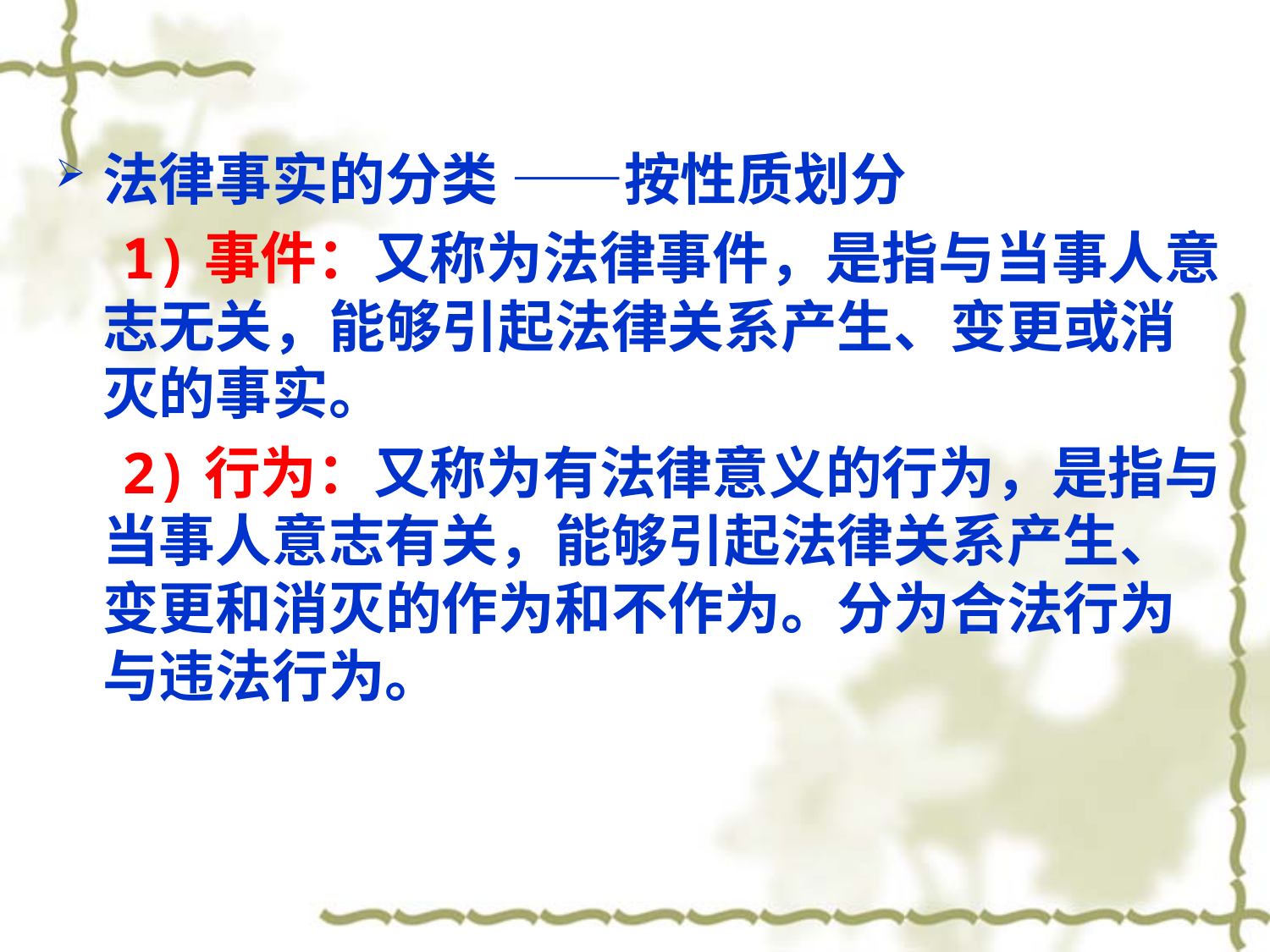

法律事实的分类 ——按性质划分
  1)事件：又称为法律事件，是指与当事人意志无关，能够引起法律关系产生、变更或消灭的事实。
  2)行为：又称为有法律意义的行为，是指与当事人意志有关，能够引起法律关系产生、变更和消灭的作为和不作为。分为合法行为与违法行为。